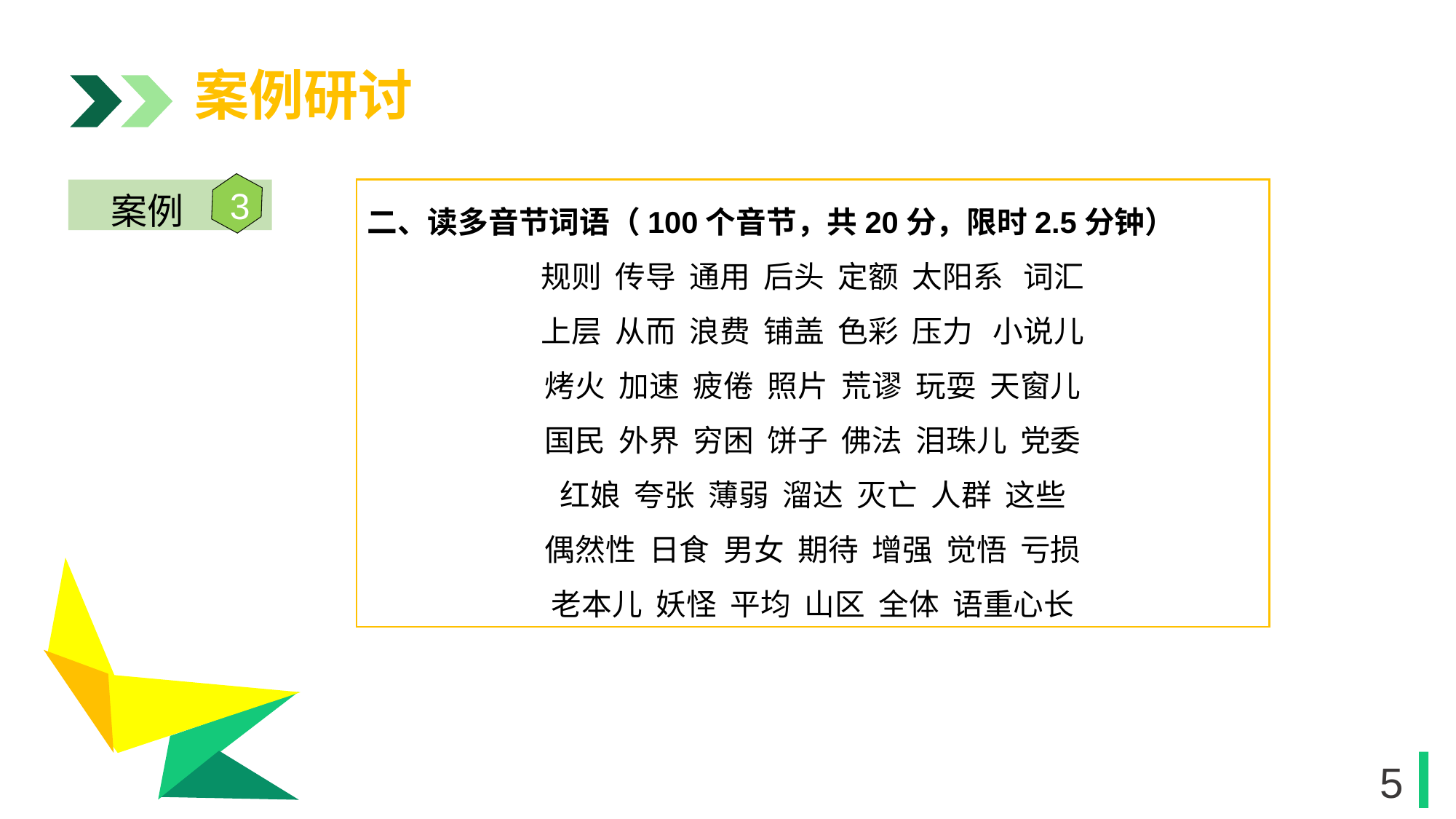

案例研讨

3

案例
二、读多音节词语（100个音节，共20分，限时2.5分钟）
规则  传导  通用  后头  定额  太阳系   词汇
上层  从而  浪费  铺盖  色彩  压力   小说儿
烤火  加速  疲倦  照片  荒谬  玩耍  天窗儿
国民  外界  穷困  饼子  佛法  泪珠儿  党委
红娘  夸张  薄弱  溜达  灭亡  人群  这些
偶然性  日食  男女  期待  增强  觉悟  亏损
老本儿  妖怪  平均  山区  全体  语重心长
1

1
5